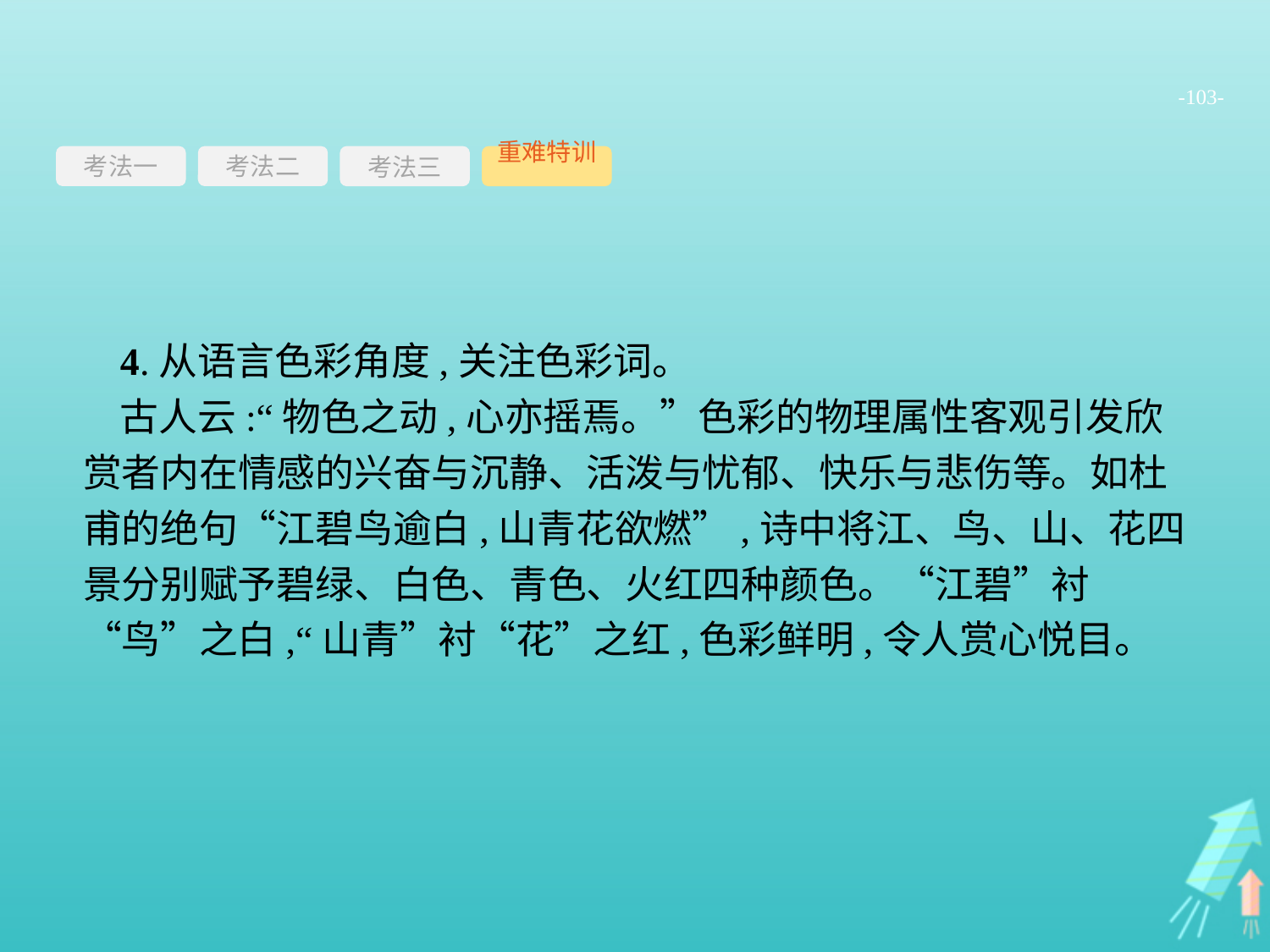

-103-
考法一
考法三
重难特训
考法二
4.从语言色彩角度,关注色彩词。
古人云:“物色之动,心亦摇焉。”色彩的物理属性客观引发欣赏者内在情感的兴奋与沉静、活泼与忧郁、快乐与悲伤等。如杜甫的绝句“江碧鸟逾白,山青花欲燃”,诗中将江、鸟、山、花四景分别赋予碧绿、白色、青色、火红四种颜色。“江碧”衬“鸟”之白,“山青”衬“花”之红,色彩鲜明,令人赏心悦目。